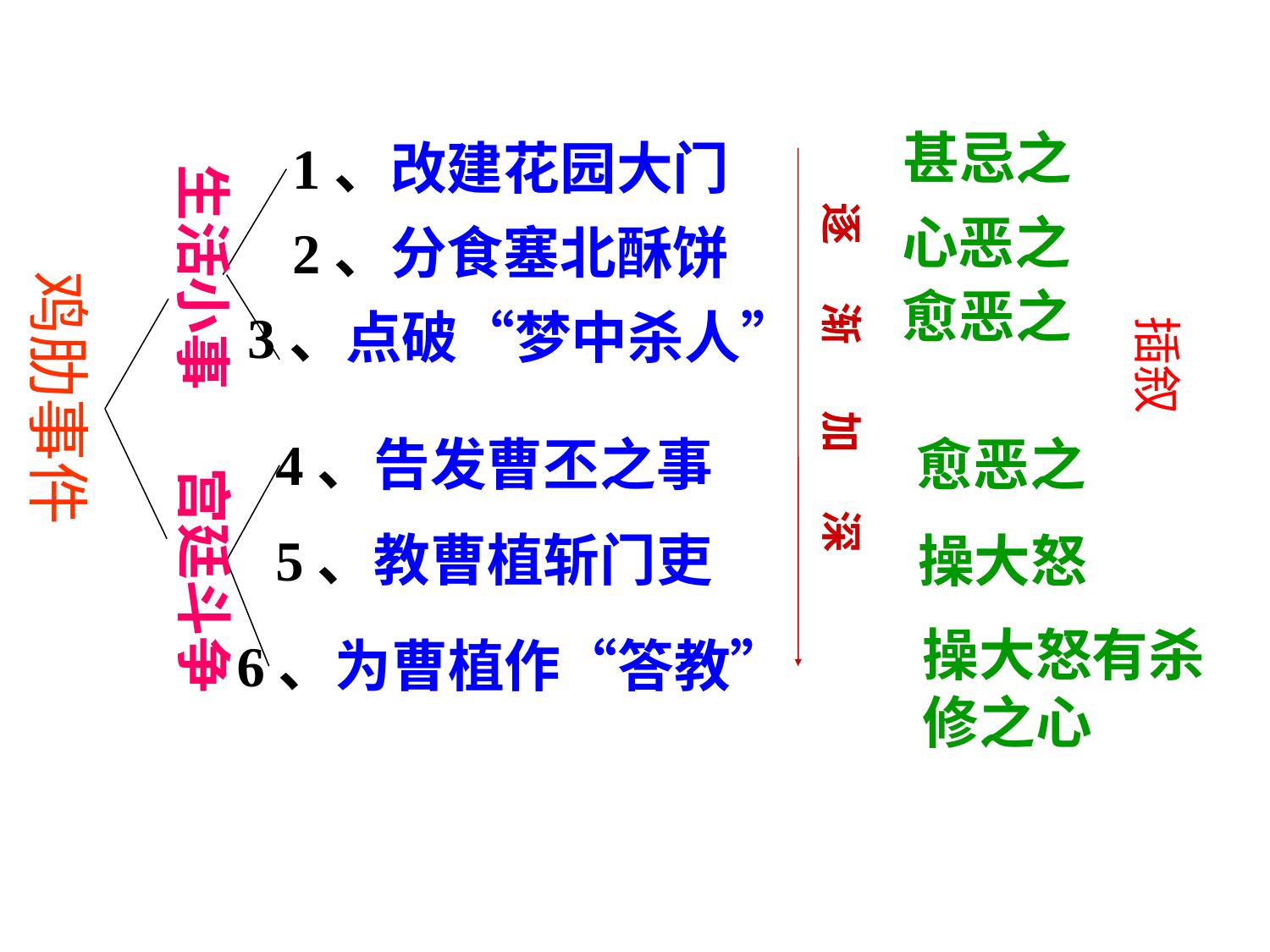

甚忌之
1、改建花园大门

生活小事
                  插叙

逐      渐       加      深
心恶之
2、分食塞北酥饼

鸡肋事件

愈恶之
3、点破“梦中杀人”

4、告发曹丕之事
愈恶之

宫廷斗争

5、教曹植斩门吏
操大怒

操大怒有杀修之心
6、为曹植作“答教”